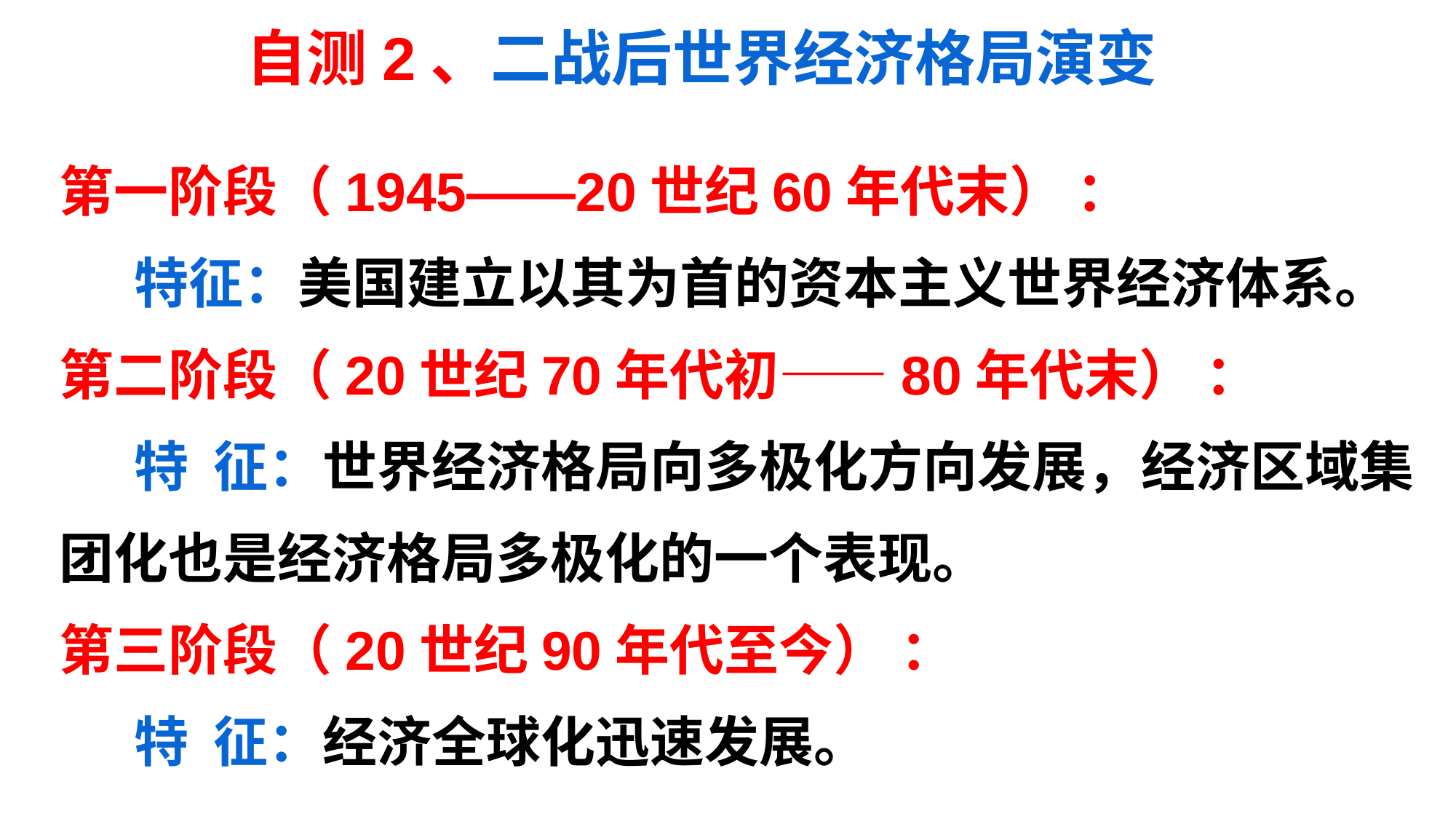

自测2、二战后世界经济格局演变
第一阶段（1945——20世纪60年代末） ：
     特征：美国建立以其为首的资本主义世界经济体系。
第二阶段（20世纪70年代初——80年代末） ：
     特  征：世界经济格局向多极化方向发展，经济区域集团化也是经济格局多极化的一个表现。
第三阶段（20世纪90年代至今） ：
     特  征：经济全球化迅速发展。